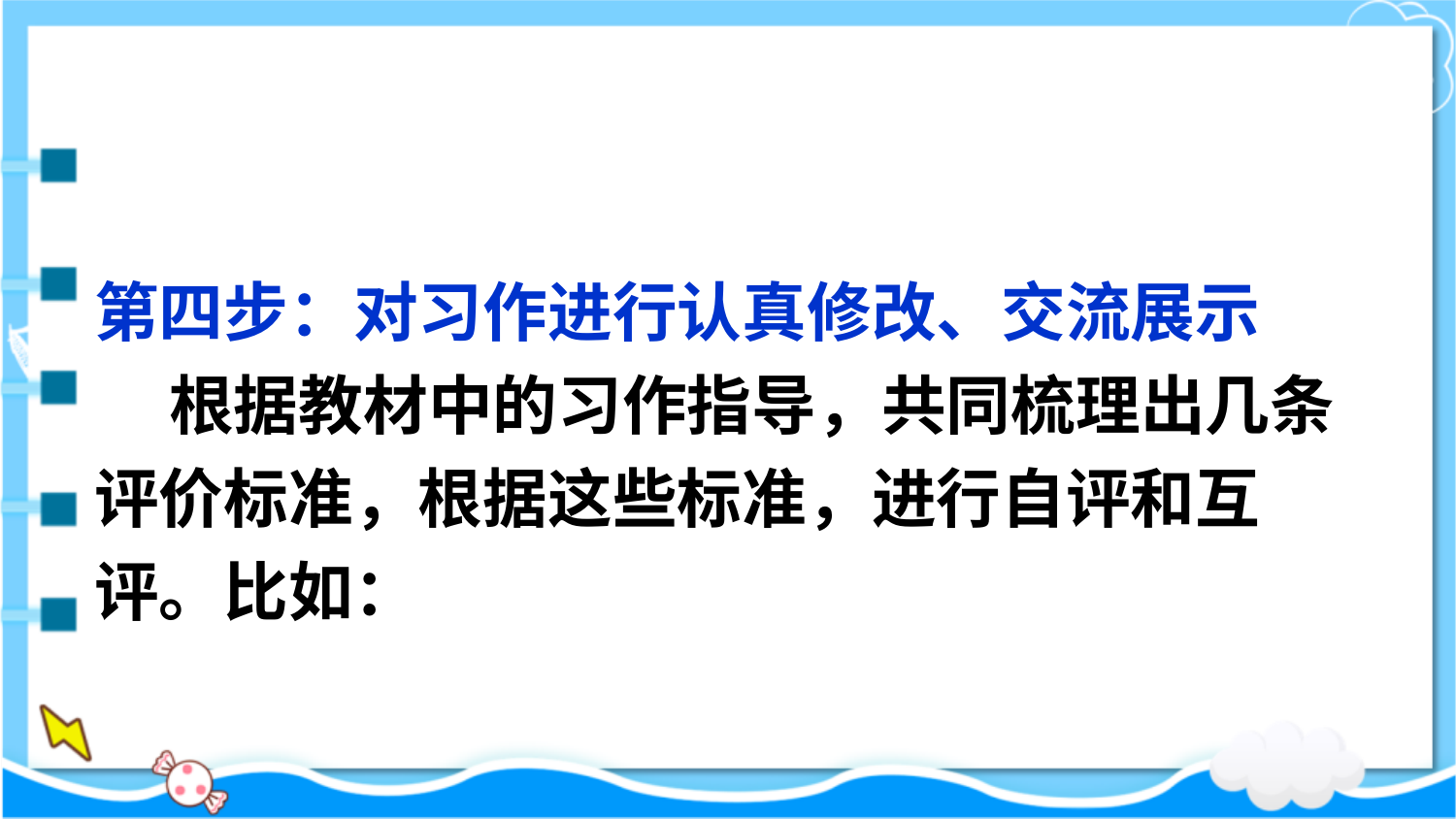

第四步：对习作进行认真修改、交流展示
    根据教材中的习作指导，共同梳理出几条评价标准，根据这些标准，进行自评和互评。比如：